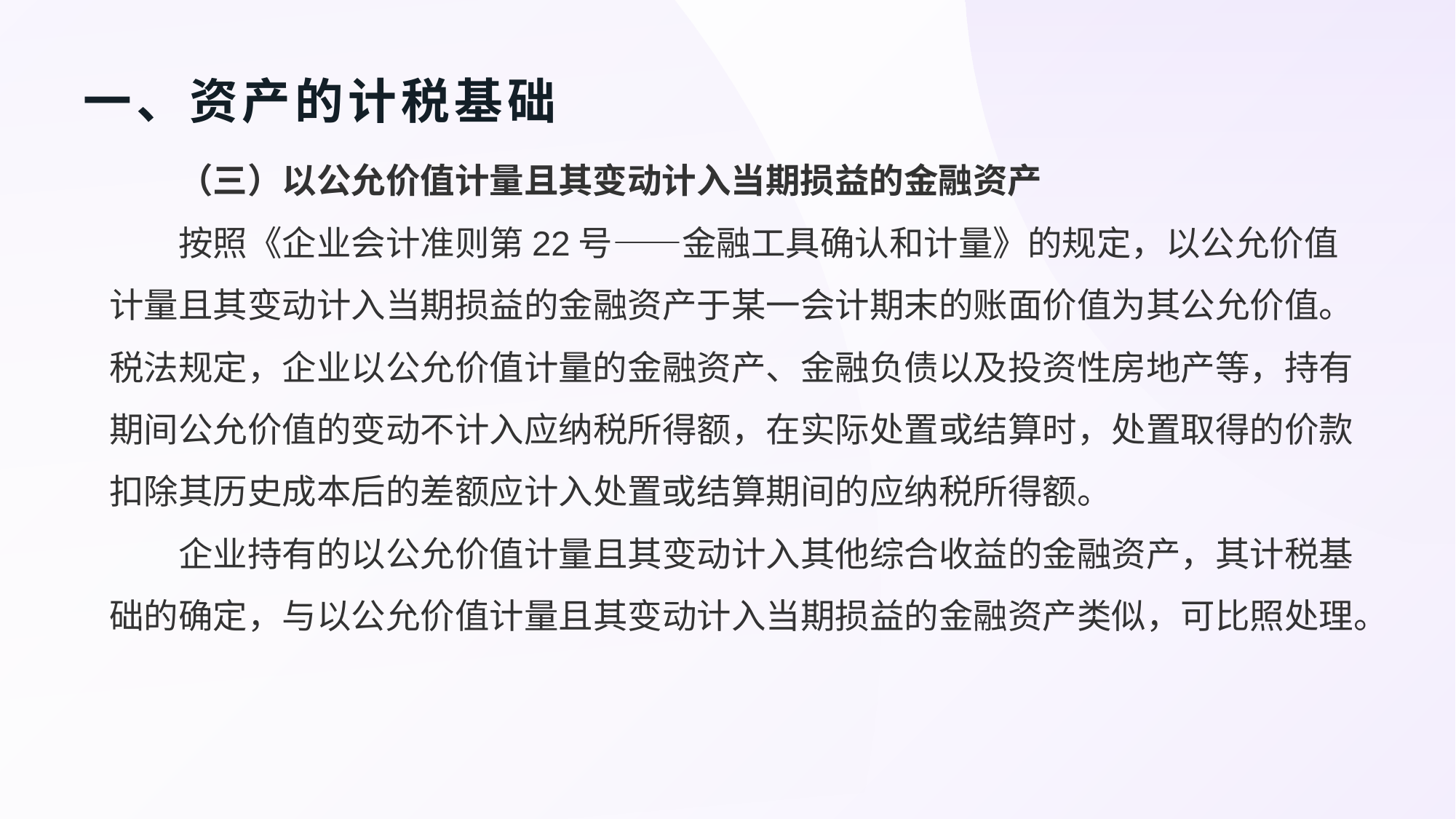

# 一、资产的计税基础
（三）以公允价值计量且其变动计入当期损益的金融资产
按照《企业会计准则第22号——金融工具确认和计量》的规定，以公允价值计量且其变动计入当期损益的金融资产于某一会计期末的账面价值为其公允价值。税法规定，企业以公允价值计量的金融资产、金融负债以及投资性房地产等，持有期间公允价值的变动不计入应纳税所得额，在实际处置或结算时，处置取得的价款扣除其历史成本后的差额应计入处置或结算期间的应纳税所得额。
企业持有的以公允价值计量且其变动计入其他综合收益的金融资产，其计税基础的确定，与以公允价值计量且其变动计入当期损益的金融资产类似，可比照处理。